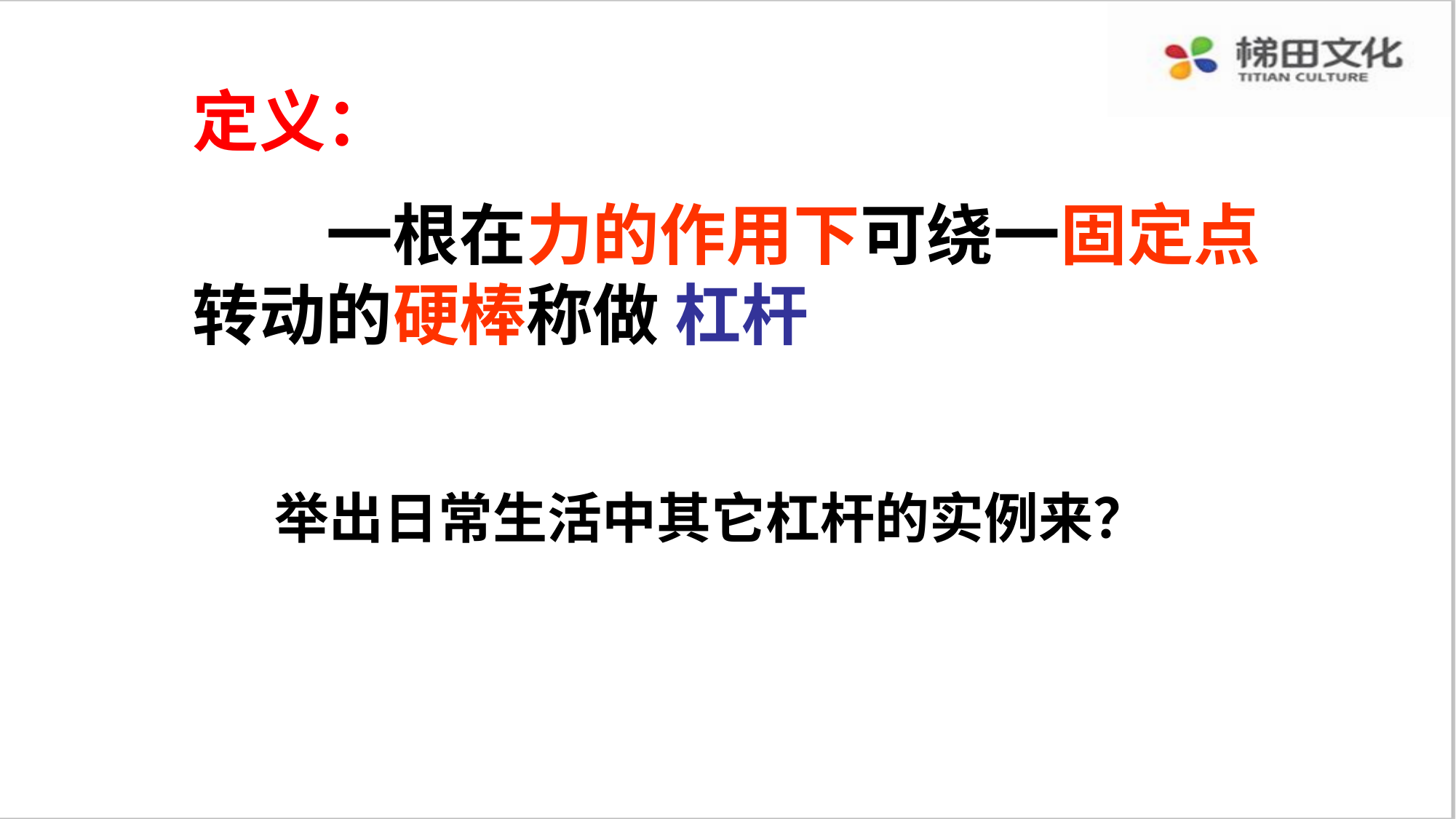

定义：
　　一根在力的作用下可绕一固定点转动的硬棒称做 杠杆
举出日常生活中其它杠杆的实例来？